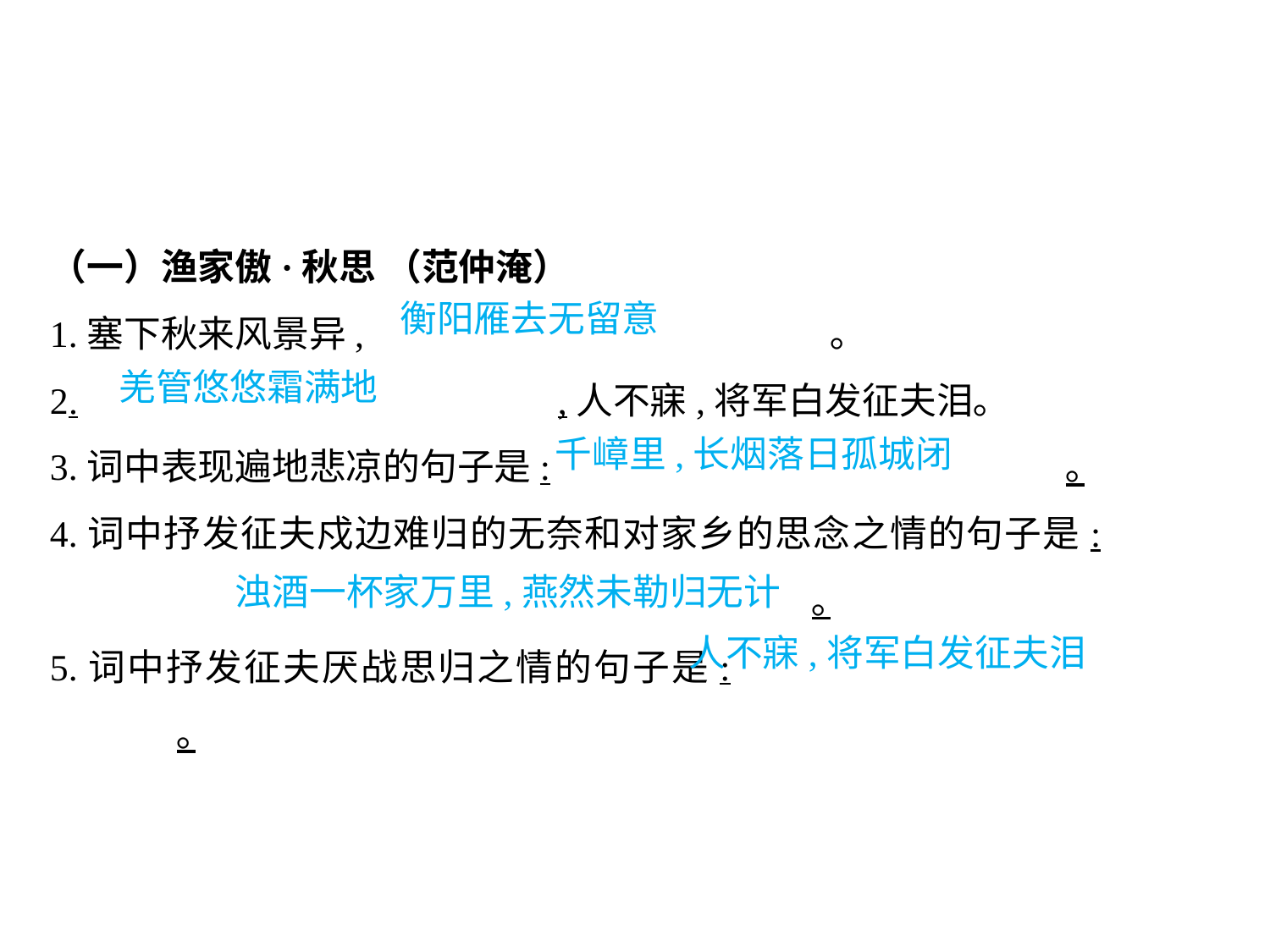

（一）渔家傲·秋思 （范仲淹）
1.塞下秋来风景异,				 ｡
2.				,人不寐,将军白发征夫泪｡
3.词中表现遍地悲凉的句子是:					｡
4.词中抒发征夫戍边难归的无奈和对家乡的思念之情的句子是:							｡
5.词中抒发征夫厌战思归之情的句子是:					｡
衡阳雁去无留意
羌管悠悠霜满地
千嶂里,长烟落日孤城闭
										      浊酒一杯家万里,燕然未勒归无计
人不寐,将军白发征夫泪